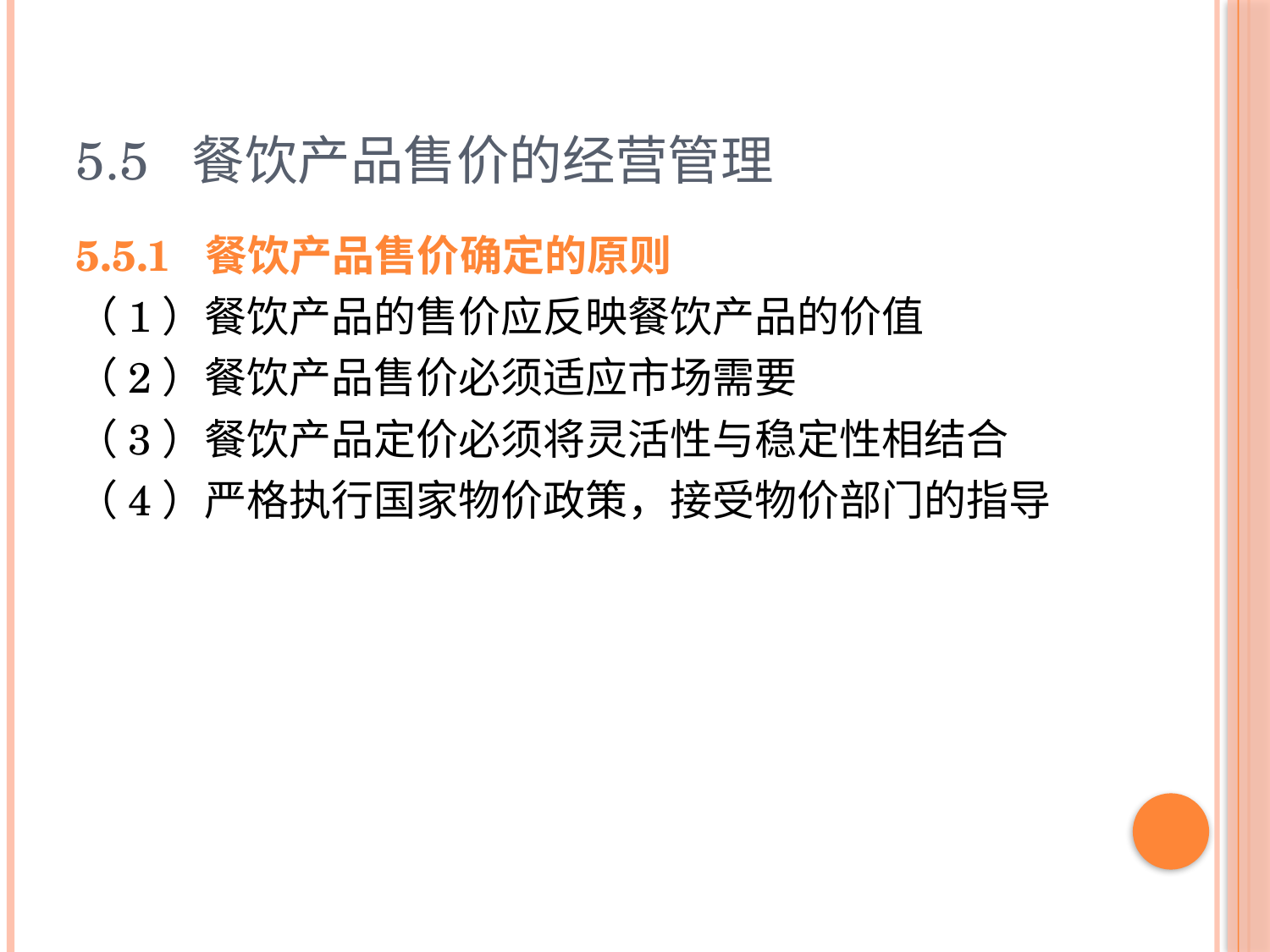

# 5.5  餐饮产品售价的经营管理
5.5.1  餐饮产品售价确定的原则
（1）餐饮产品的售价应反映餐饮产品的价值
（2）餐饮产品售价必须适应市场需要
（3）餐饮产品定价必须将灵活性与稳定性相结合
（4）严格执行国家物价政策，接受物价部门的指导